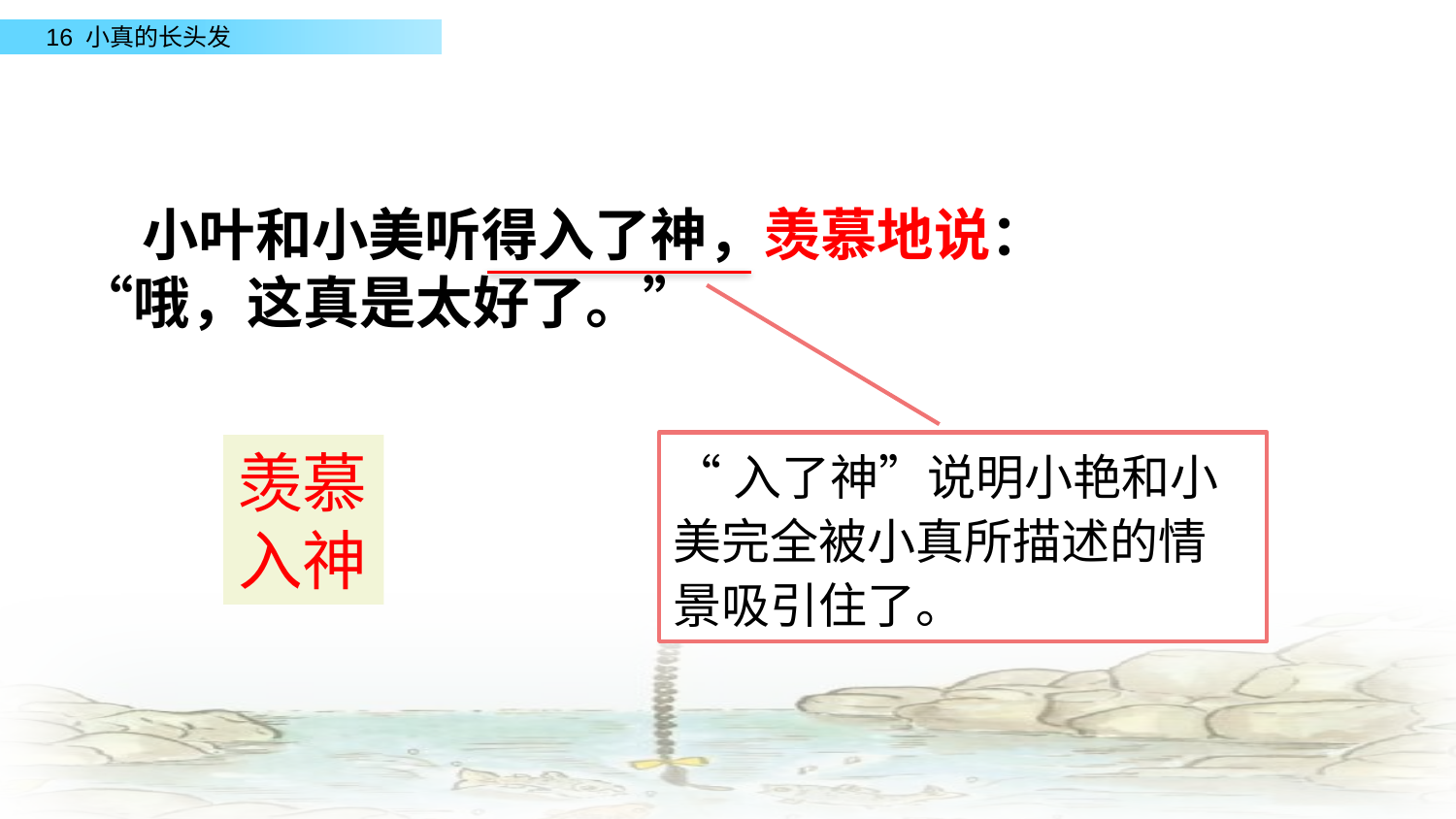

小叶和小美听得入了神，羡慕地说：“哦，这真是太好了。”
“入了神”说明小艳和小美完全被小真所描述的情景吸引住了。
羡慕入神